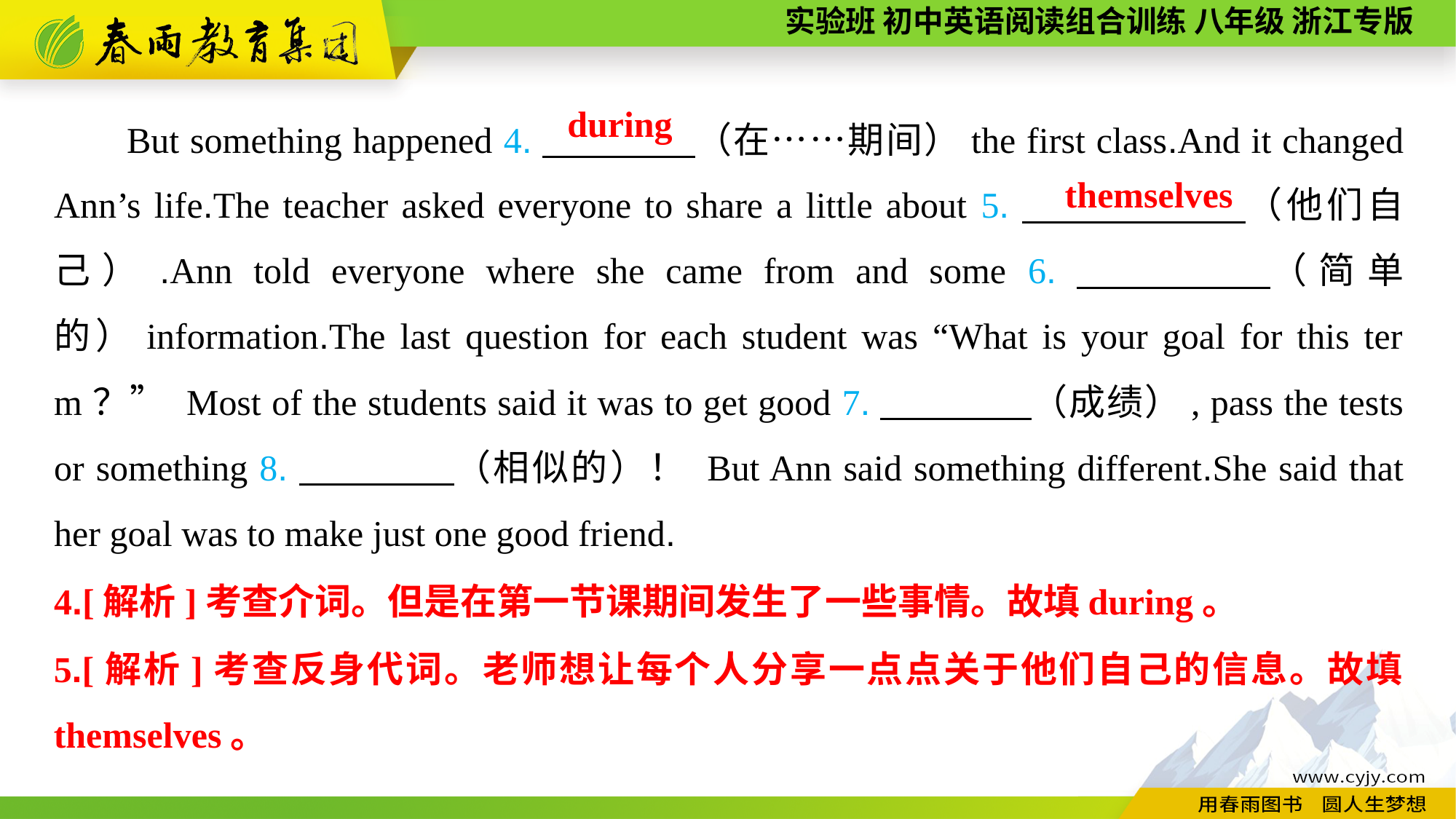

But something happened 4.　　　　（在……期间）the first class.And it changed Ann’s life.The teacher asked everyone to share a little about 5.　　     　　（他们自己）.Ann told everyone where she came from and some 6.　　　　（简单的）information.The last question for each student was “What is your goal for this term？” Most of the students said it was to get good 7.　　　　（成绩）, pass the tests or something 8.　　　　（相似的）！ But Ann said something different.She said that her goal was to make just one good friend.
during
themselves
4.[解析]考查介词。但是在第一节课期间发生了一些事情。故填during。
5.[解析]考查反身代词。老师想让每个人分享一点点关于他们自己的信息。故填 themselves。